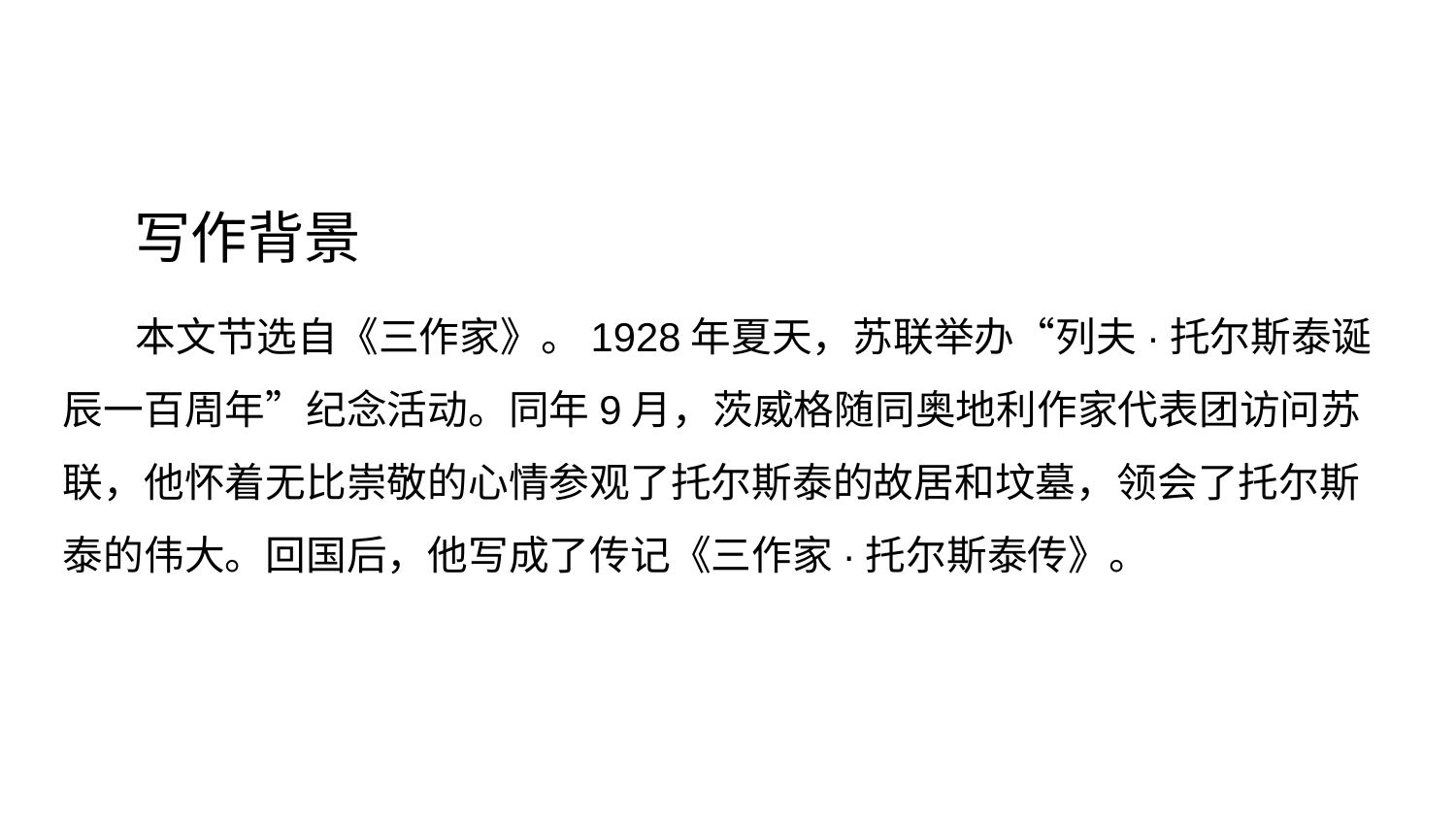

写作背景
       本文节选自《三作家》。1928年夏天，苏联举办“列夫·托尔斯泰诞辰一百周年”纪念活动。同年9月，茨威格随同奥地利作家代表团访问苏联，他怀着无比崇敬的心情参观了托尔斯泰的故居和坟墓，领会了托尔斯泰的伟大。回国后，他写成了传记《三作家·托尔斯泰传》。